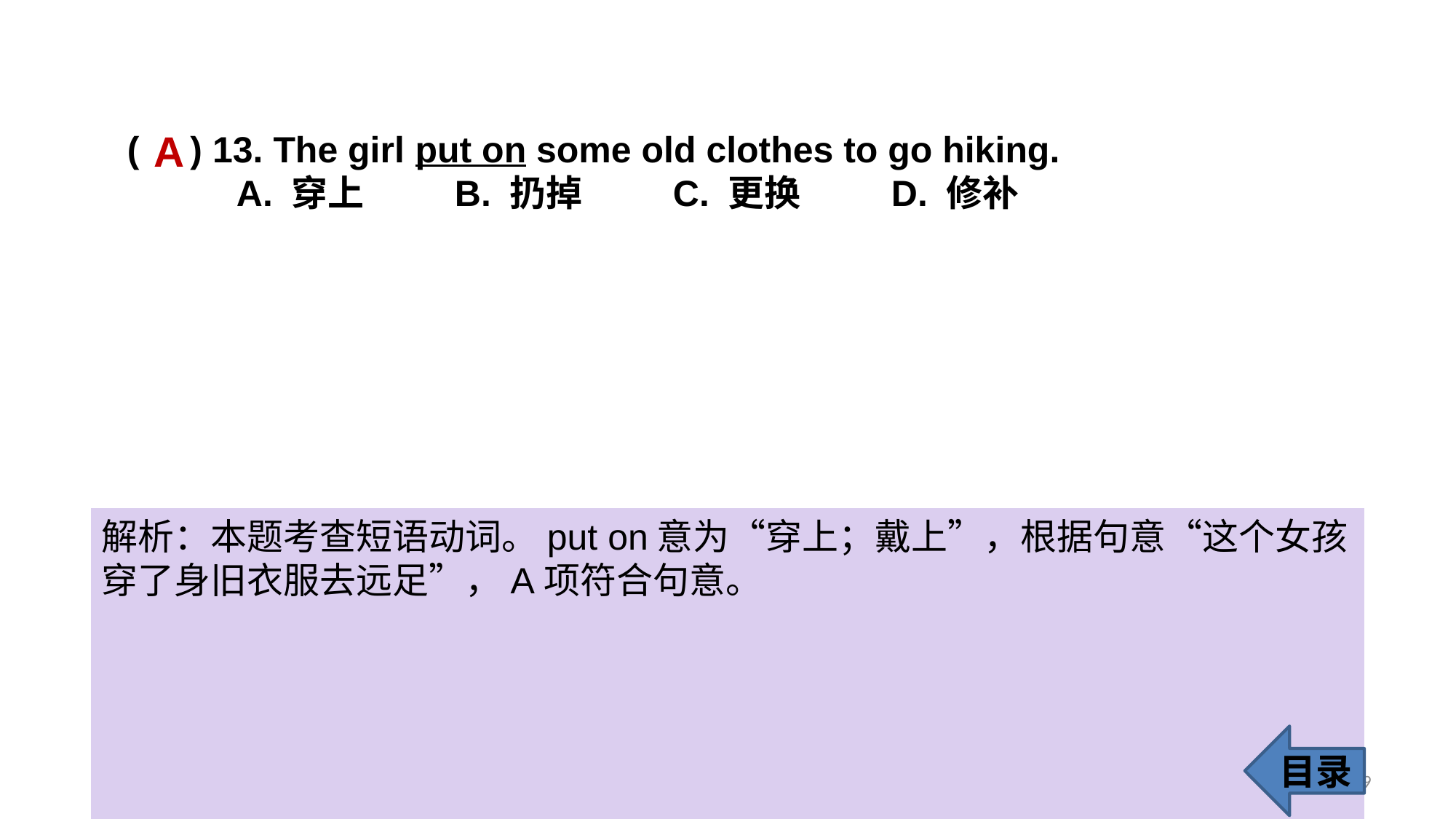

A
(     ) 13. The girl put on some old clothes to go hiking.
	A. 穿上 	B. 扔掉 	C. 更换 	D. 修补

解析：本题考查短语动词。put on意为“穿上；戴上”，根据句意“这个女孩
穿了身旧衣服去远足”，A项符合句意。
目录
19